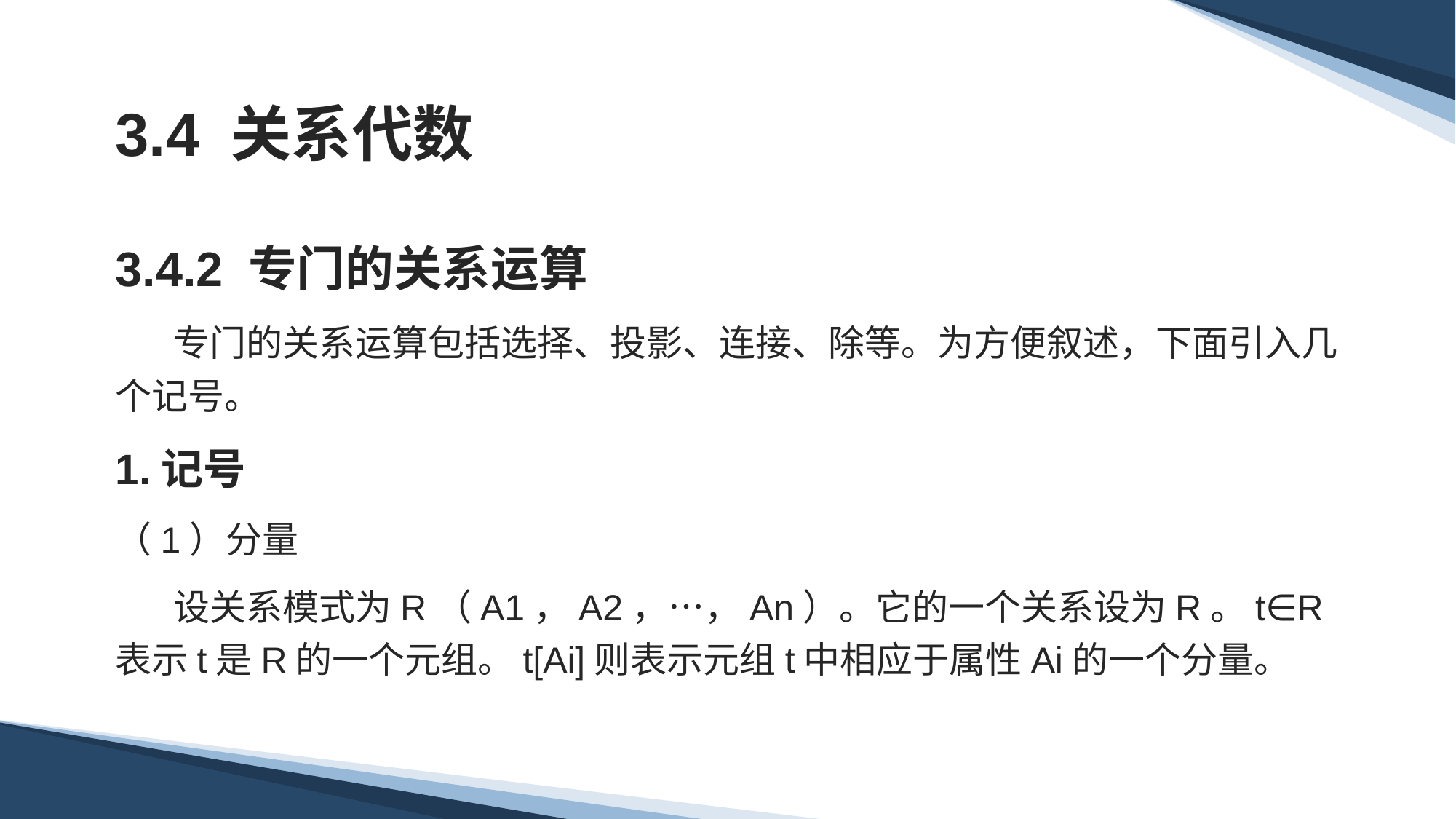

# 3.4 关系代数
3.4.2 专门的关系运算
      专门的关系运算包括选择、投影、连接、除等。为方便叙述，下面引入几个记号。
1.记号
（1）分量
      设关系模式为R（A1，A2，…，An）。它的一个关系设为R。t∈R表示t是R的一个元组。t[Ai]则表示元组t中相应于属性Ai的一个分量。